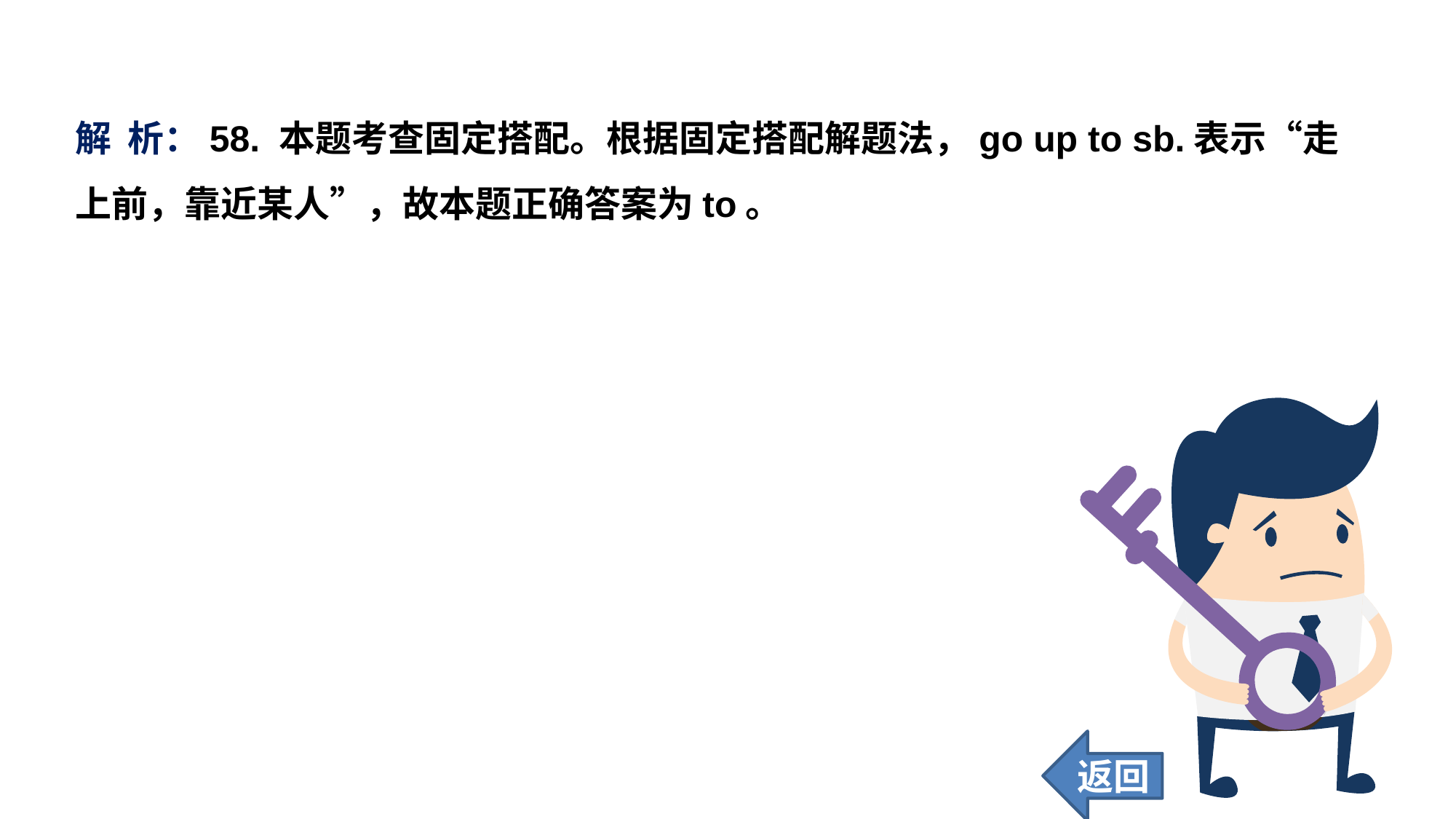

解  析：58. 本题考查固定搭配。根据固定搭配解题法，go up to sb.表示“走上前，靠近某人”，故本题正确答案为to。

返回
246